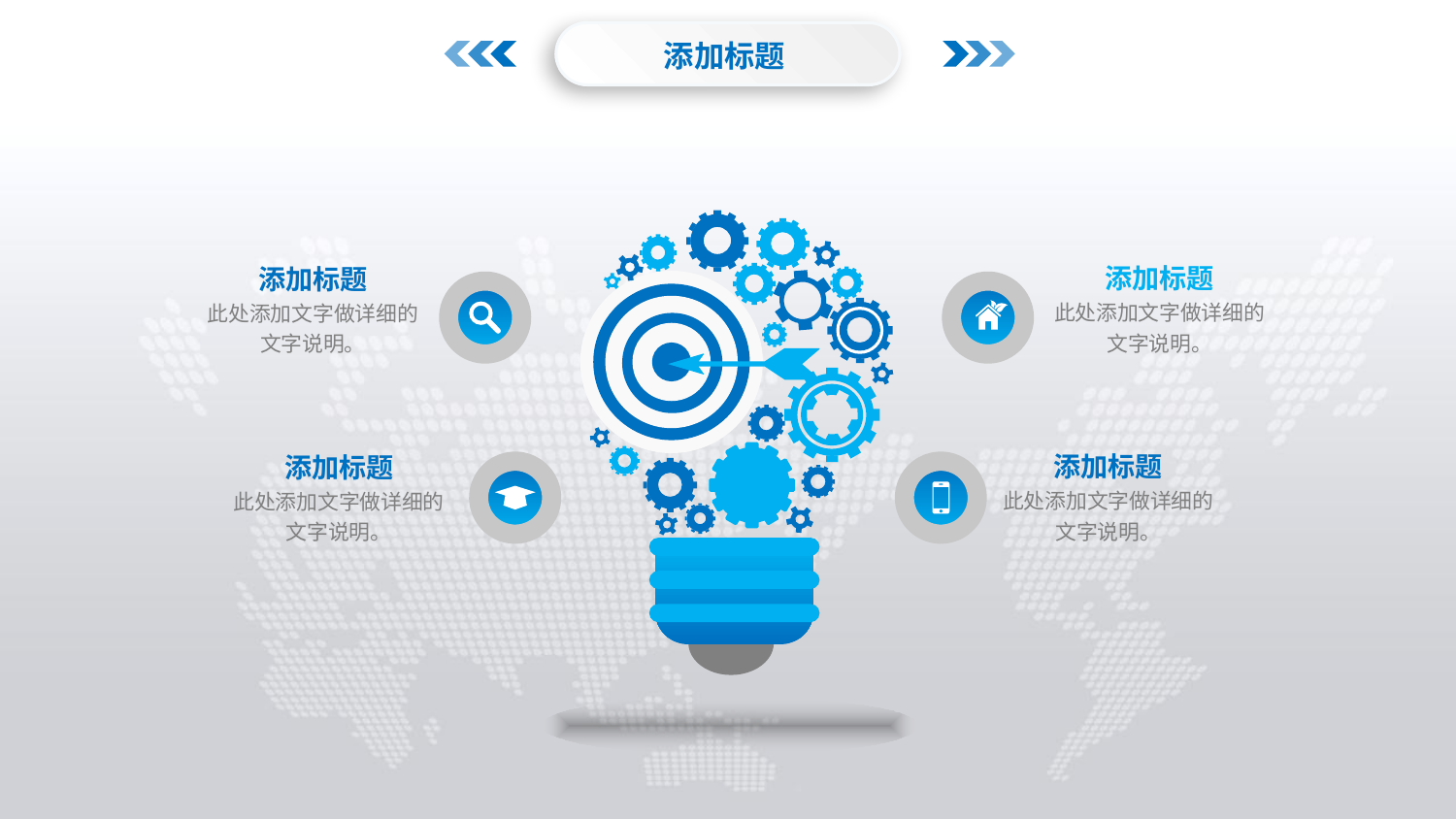

添加标题

添加标题
此处添加文字做详细的
文字说明。
添加标题
此处添加文字做详细的
文字说明。

添加标题
此处添加文字做详细的
文字说明。
添加标题
此处添加文字做详细的
文字说明。